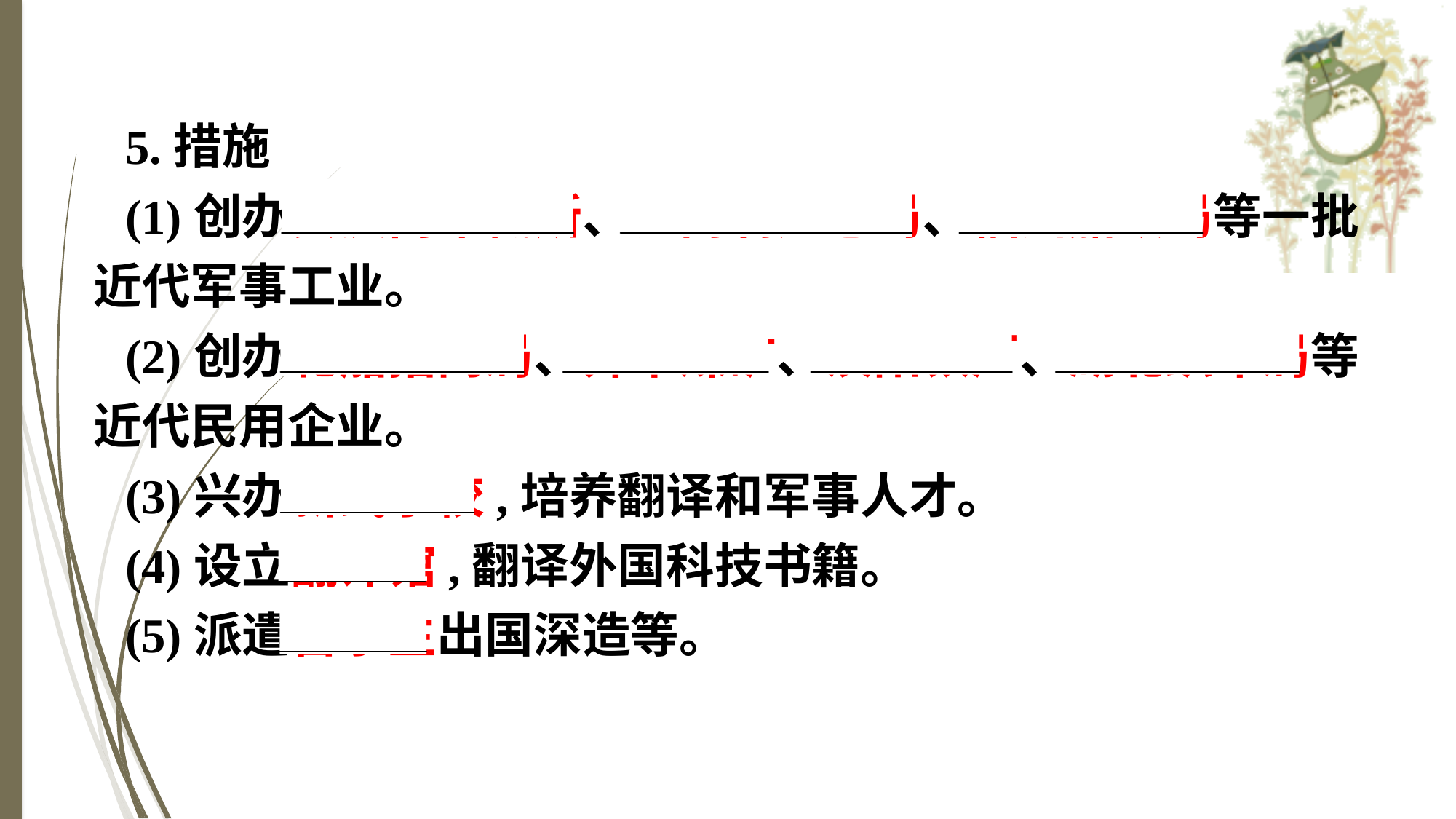

5.措施
(1)创办安庆内军械所、江南制造总局、福州船政局等一批近代军事工业。
(2)创办轮船招商局、开平煤矿、汉阳铁厂、湖北织布局等近代民用企业。
(3)兴办新式学校,培养翻译和军事人才。
(4)设立翻译馆,翻译外国科技书籍。
(5)派遣留学生出国深造等。